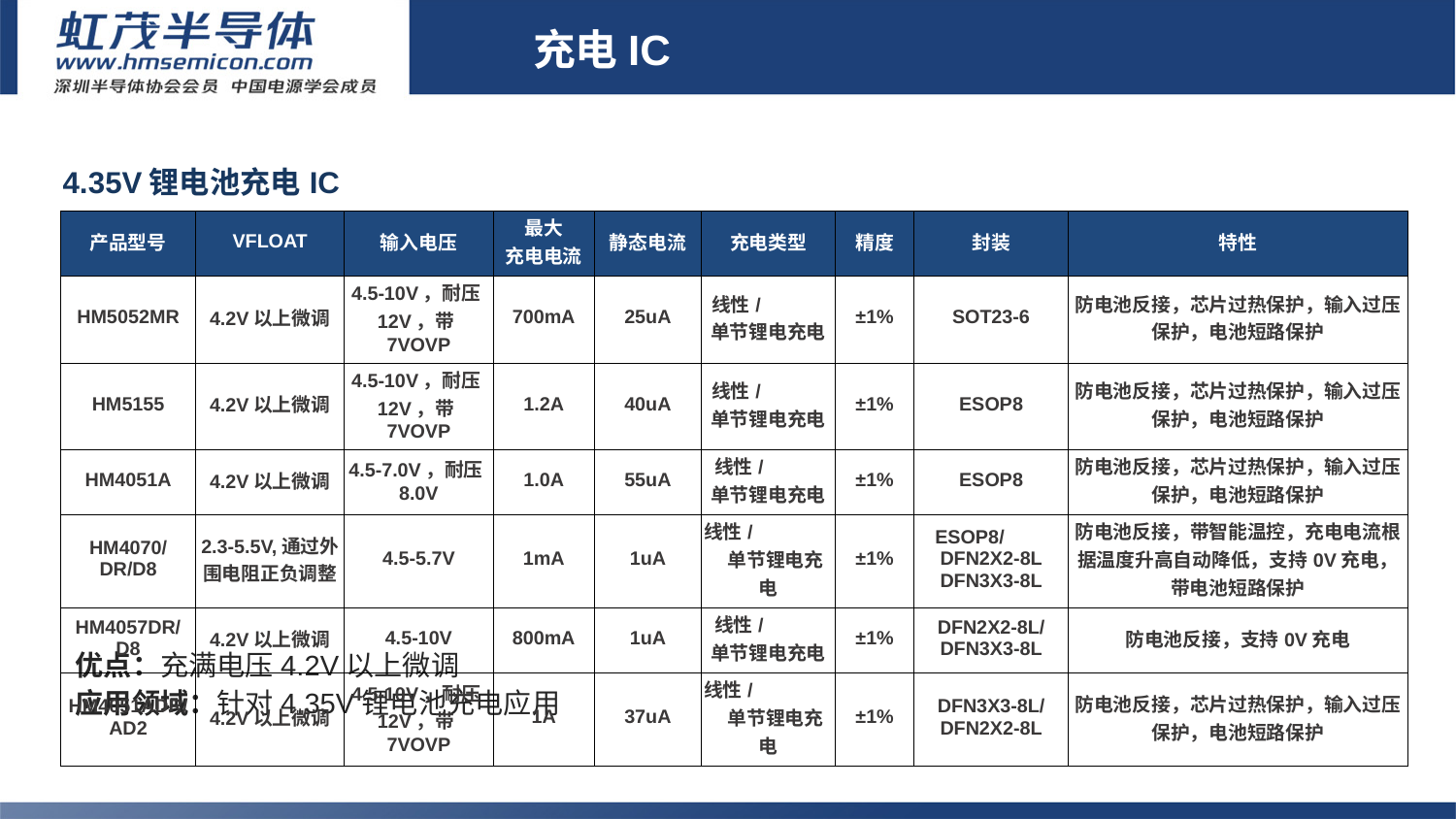

充电IC
| 4.35V锂电池充电IC |  |  |  |  |  |  |  |  |
| --- | --- | --- | --- | --- | --- | --- | --- | --- |
| 产品型号 | VFLOAT | 输入电压 | 最大 充电电流 | 静态电流 | 充电类型 | 精度 | 封装 | 特性 |
| HM5052MR | 4.2V以上微调 | 4.5-10V，耐压12V，带7VOVP | 700mA | 25uA | 线性/ 单节锂电充电 | ±1% | SOT23-6 | 防电池反接，芯片过热保护，输入过压保护，电池短路保护 |
| HM5155 | 4.2V以上微调 | 4.5-10V，耐压12V，带7VOVP | 1.2A | 40uA | 线性/ 单节锂电充电 | ±1% | ESOP8 | 防电池反接，芯片过热保护，输入过压保护，电池短路保护 |
| HM4051A | 4.2V以上微调 | 4.5-7.0V，耐压8.0V | 1.0A | 55uA | 线性/ 单节锂电充电 | ±1% | ESOP8 | 防电池反接，芯片过热保护，输入过压保护，电池短路保护 |
| HM4070/ DR/D8 | 2.3-5.5V,通过外围电阻正负调整 | 4.5-5.7V | 1mA | 1uA | 线性/ 单节锂电充电 | ±1% | ESOP8/ DFN2X2-8L DFN3X3-8L | 防电池反接，带智能温控，充电电流根据温度升高自动降低，支持0V充电，带电池短路保护 |
| HM4057DR/ D8 | 4.2V以上微调 | 4.5-10V | 800mA | 1uA | 线性/ 单节锂电充电 | ±1% | DFN2X2-8L/ DFN3X3-8L | 防电池反接，支持0V充电 |
| HM4051ADR/AD2 | 4.2V以上微调 | 4.5-10V，耐压12V，带7VOVP | 1A | 37uA | 线性/ 单节锂电充电 | ±1% | DFN3X3-8L/ DFN2X2-8L | 防电池反接，芯片过热保护，输入过压保护，电池短路保护 |
# 充电IC
优点：充满电压4.2V以上微调
应用领域：针对4.35V锂电池充电应用